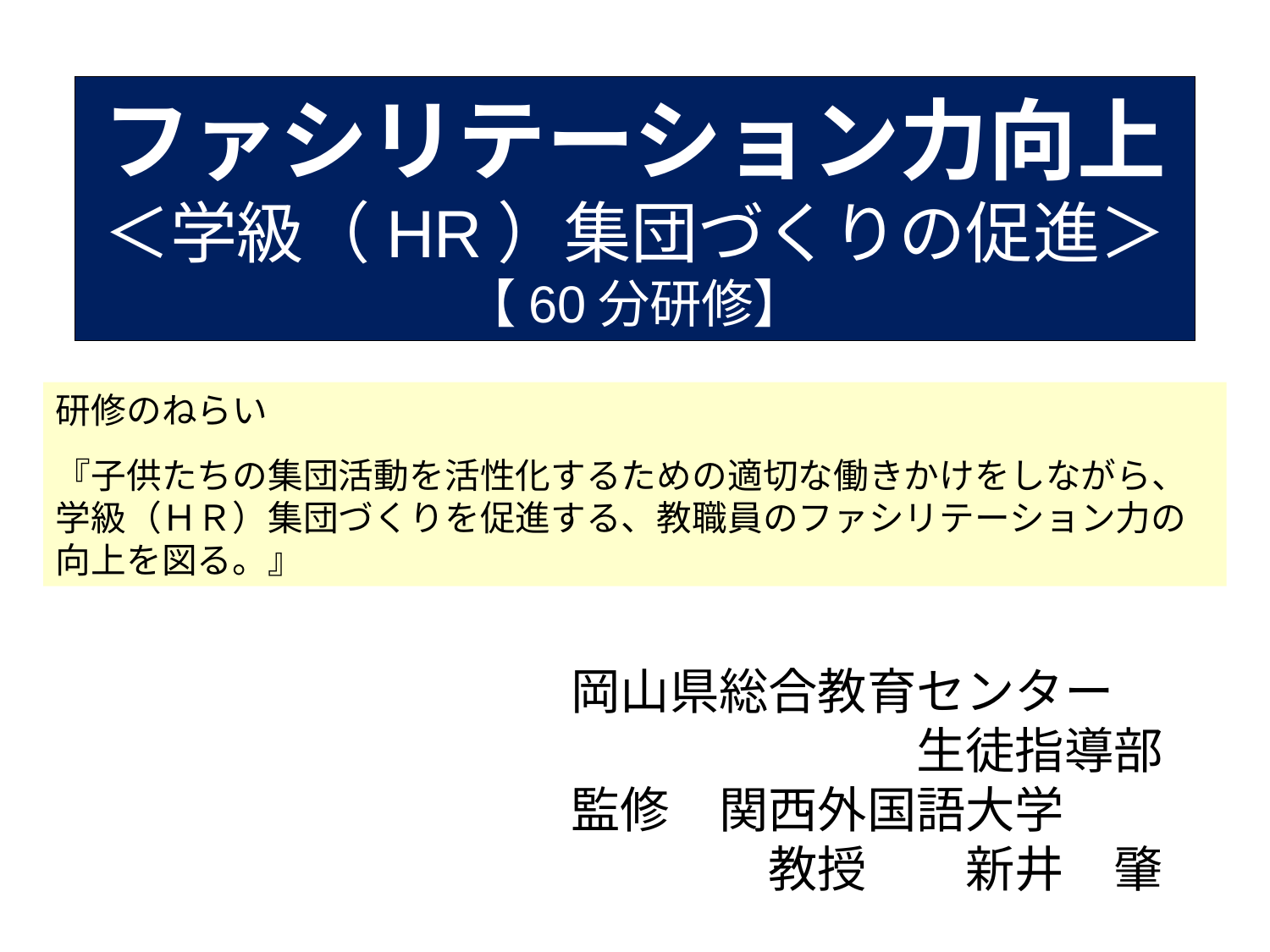

# ファシリテーション力向上 ＜学級（HR）集団づくりの促進＞ 【60分研修】
研修のねらい

『子供たちの集団活動を活性化するための適切な働きかけをしながら、学級（ＨＲ）集団づくりを促進する、教職員のファシリテーション力の向上を図る。』

　　　　　　　　　岡山県総合教育センター
　　　　　　　　　　　　　　　　生徒指導部
　　　　　　　　　監修　関西外国語大学
　　　　　　　　　　　　　教授　　新井　肇